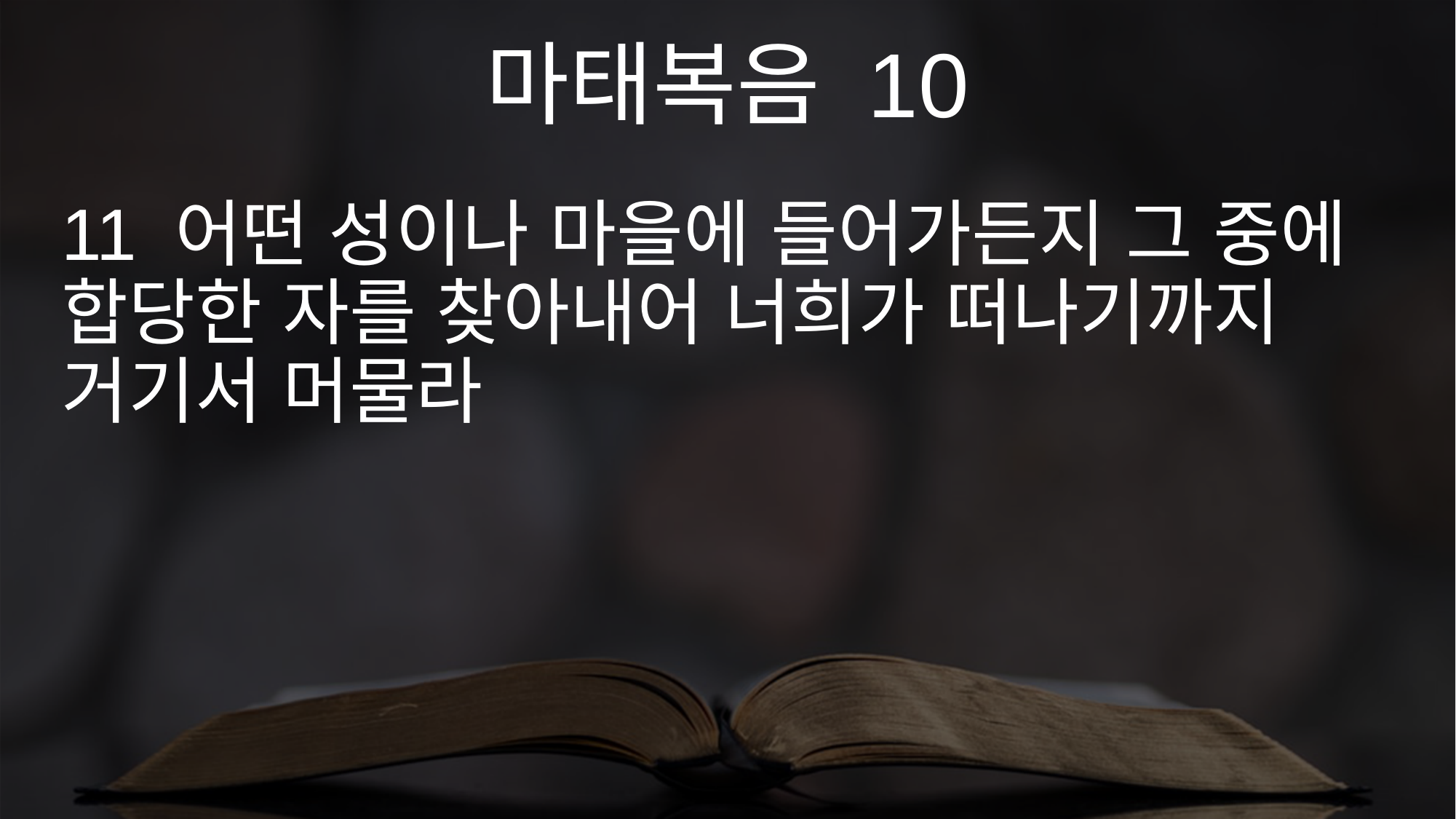

마태복음 10
11 어떤 성이나 마을에 들어가든지 그 중에 합당한 자를 찾아내어 너희가 떠나기까지 거기서 머물라